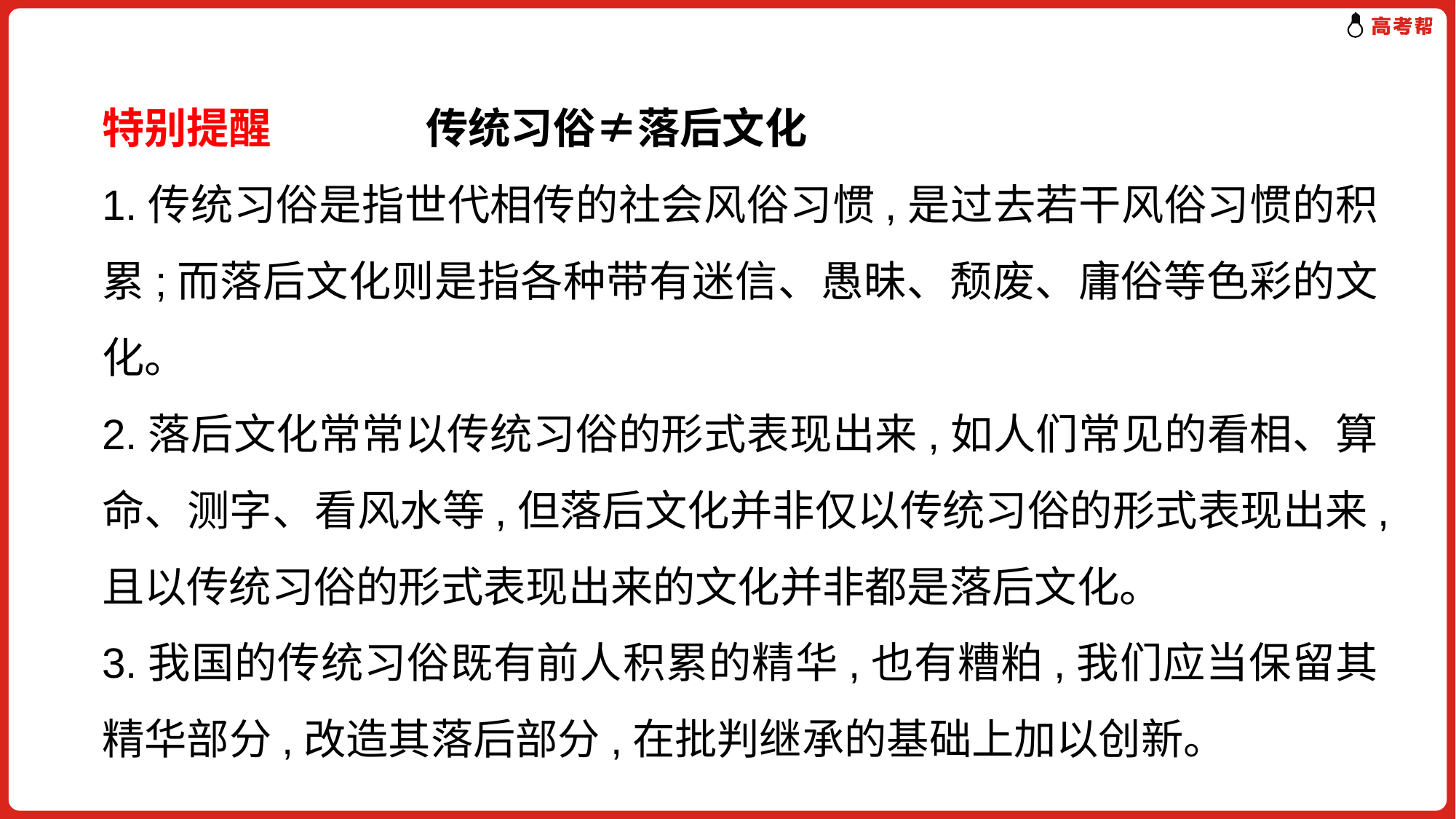

特别提醒                传统习俗≠落后文化
1.传统习俗是指世代相传的社会风俗习惯,是过去若干风俗习惯的积累;而落后文化则是指各种带有迷信、愚昧、颓废、庸俗等色彩的文化。
2.落后文化常常以传统习俗的形式表现出来,如人们常见的看相、算命、测字、看风水等,但落后文化并非仅以传统习俗的形式表现出来,且以传统习俗的形式表现出来的文化并非都是落后文化。
3.我国的传统习俗既有前人积累的精华,也有糟粕,我们应当保留其精华部分,改造其落后部分,在批判继承的基础上加以创新。